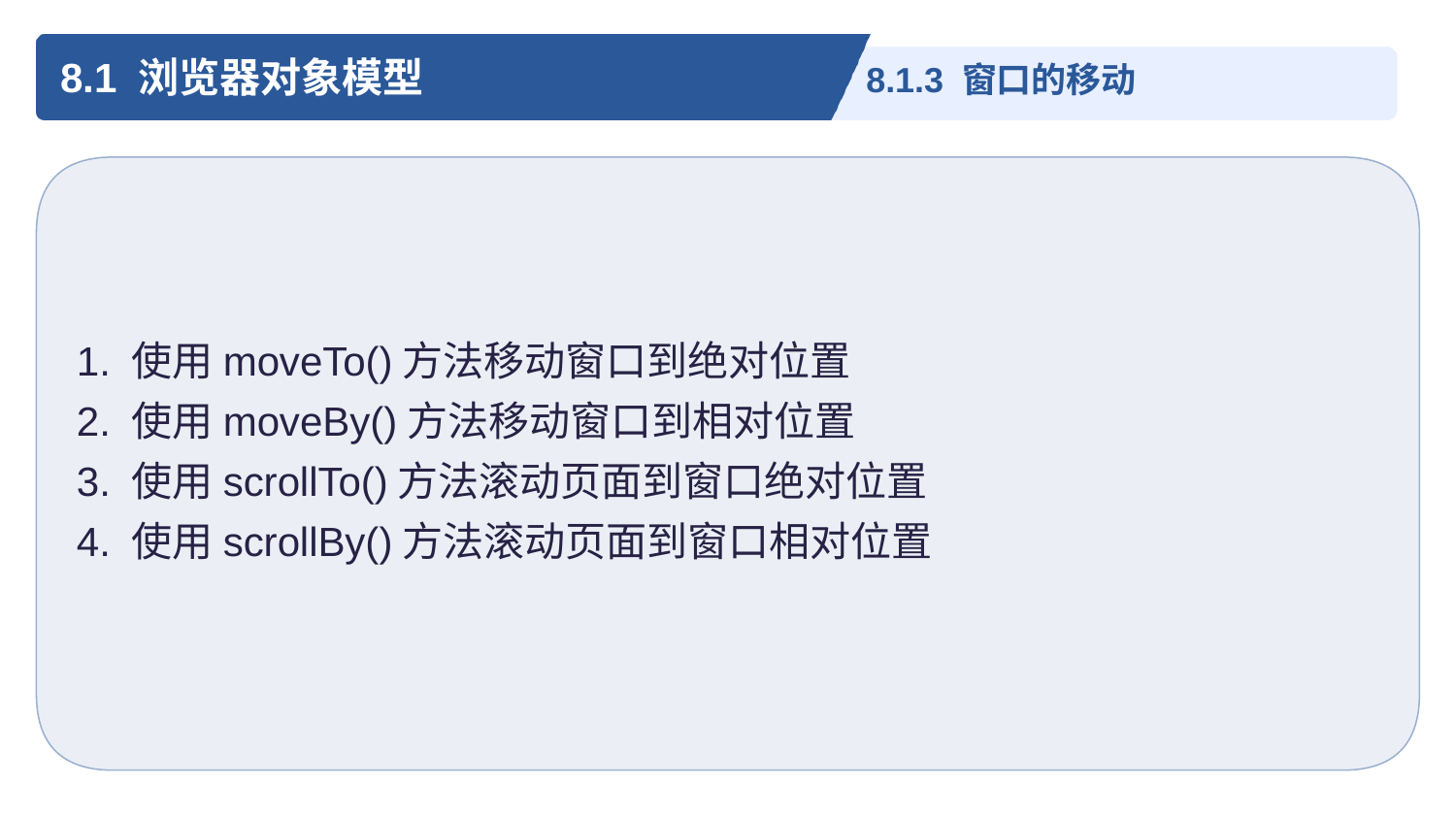

8.1 浏览器对象模型
8.1.3 窗口的移动

1. 使用moveTo()方法移动窗口到绝对位置
2. 使用moveBy()方法移动窗口到相对位置
3. 使用scrollTo()方法滚动页面到窗口绝对位置
4. 使用scrollBy()方法滚动页面到窗口相对位置